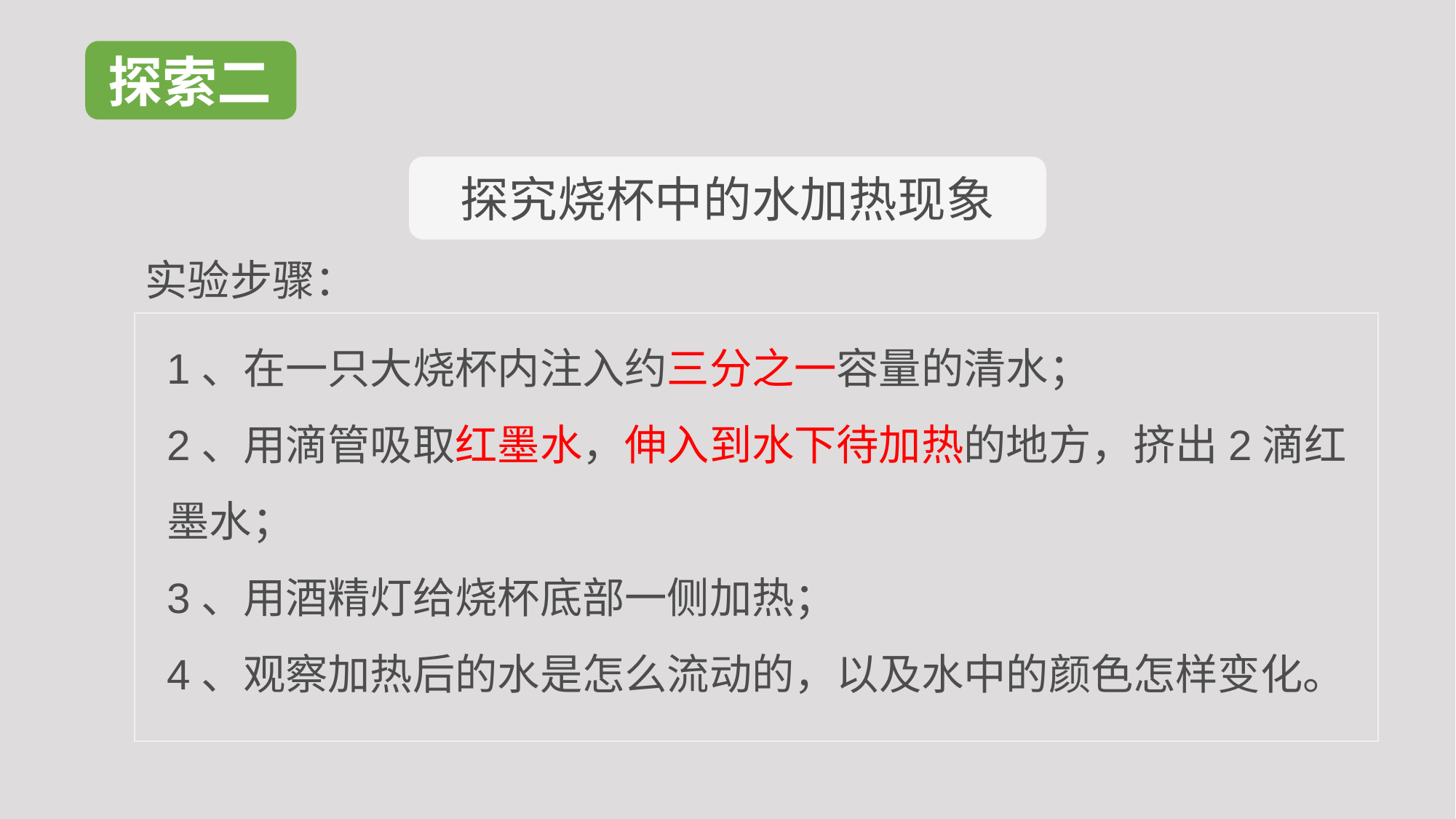

探索二

探究烧杯中的水加热现象
实验步骤：
1、在一只大烧杯内注入约三分之一容量的清水；
2、用滴管吸取红墨水，伸入到水下待加热的地方，挤出2滴红墨水；
3、用酒精灯给烧杯底部一侧加热；
4、观察加热后的水是怎么流动的，以及水中的颜色怎样变化。